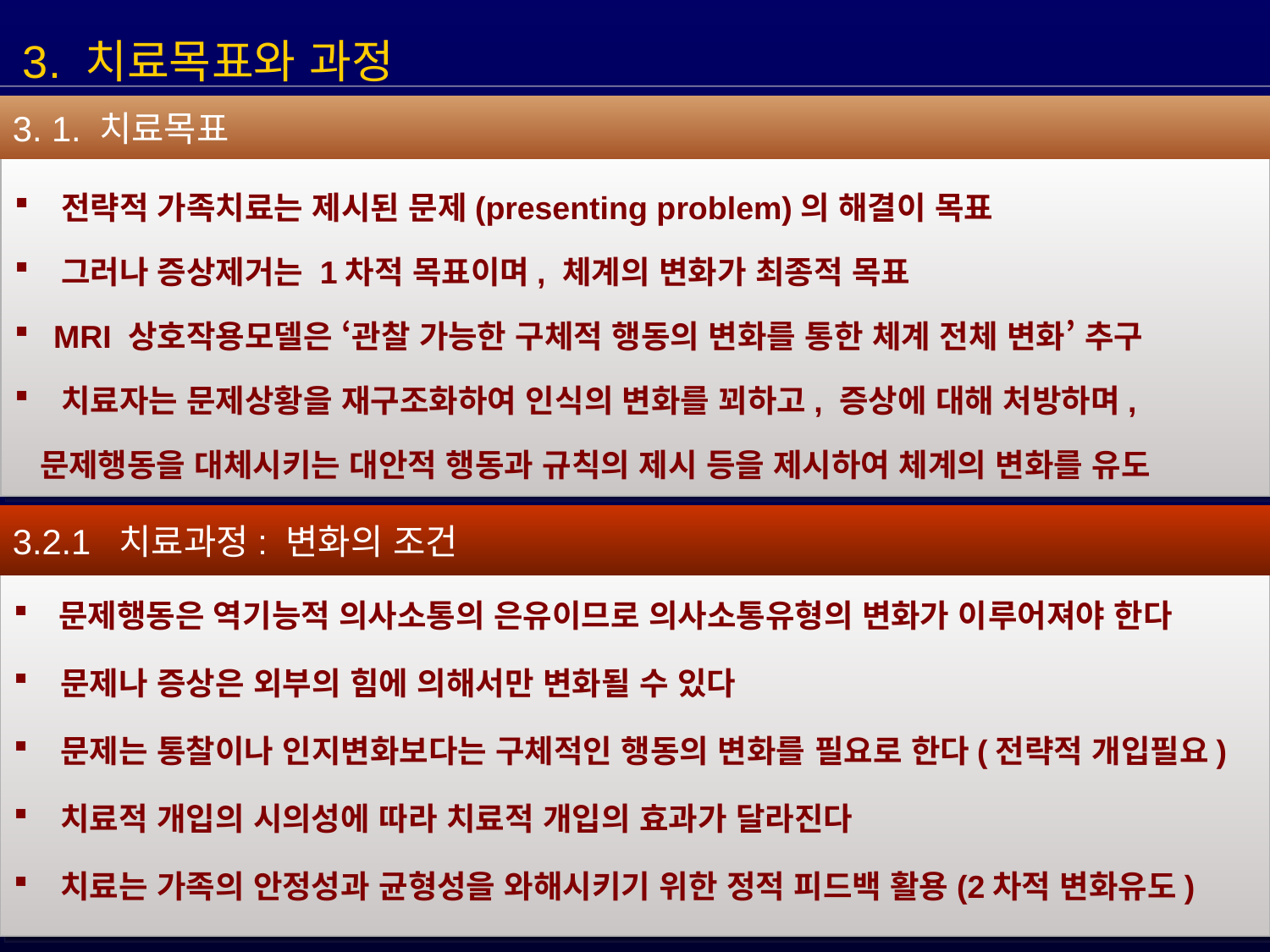

3. 치료목표와 과정

3. 1. 치료목표
 전략적 가족치료는 제시된 문제(presenting problem)의 해결이 목표
 그러나 증상제거는 1차적 목표이며, 체계의 변화가 최종적 목표
 MRI 상호작용모델은 ‘관찰 가능한 구체적 행동의 변화를 통한 체계 전체 변화’ 추구
 치료자는 문제상황을 재구조화하여 인식의 변화를 꾀하고, 증상에 대해 처방하며,
  문제행동을 대체시키는 대안적 행동과 규칙의 제시 등을 제시하여 체계의 변화를 유도
3.2.1  치료과정: 변화의 조건
 문제행동은 역기능적 의사소통의 은유이므로 의사소통유형의 변화가 이루어져야 한다
 문제나 증상은 외부의 힘에 의해서만 변화될 수 있다
 문제는 통찰이나 인지변화보다는 구체적인 행동의 변화를 필요로 한다(전략적 개입필요)
 치료적 개입의 시의성에 따라 치료적 개입의 효과가 달라진다
 치료는 가족의 안정성과 균형성을 와해시키기 위한 정적 피드백 활용(2차적 변화유도)